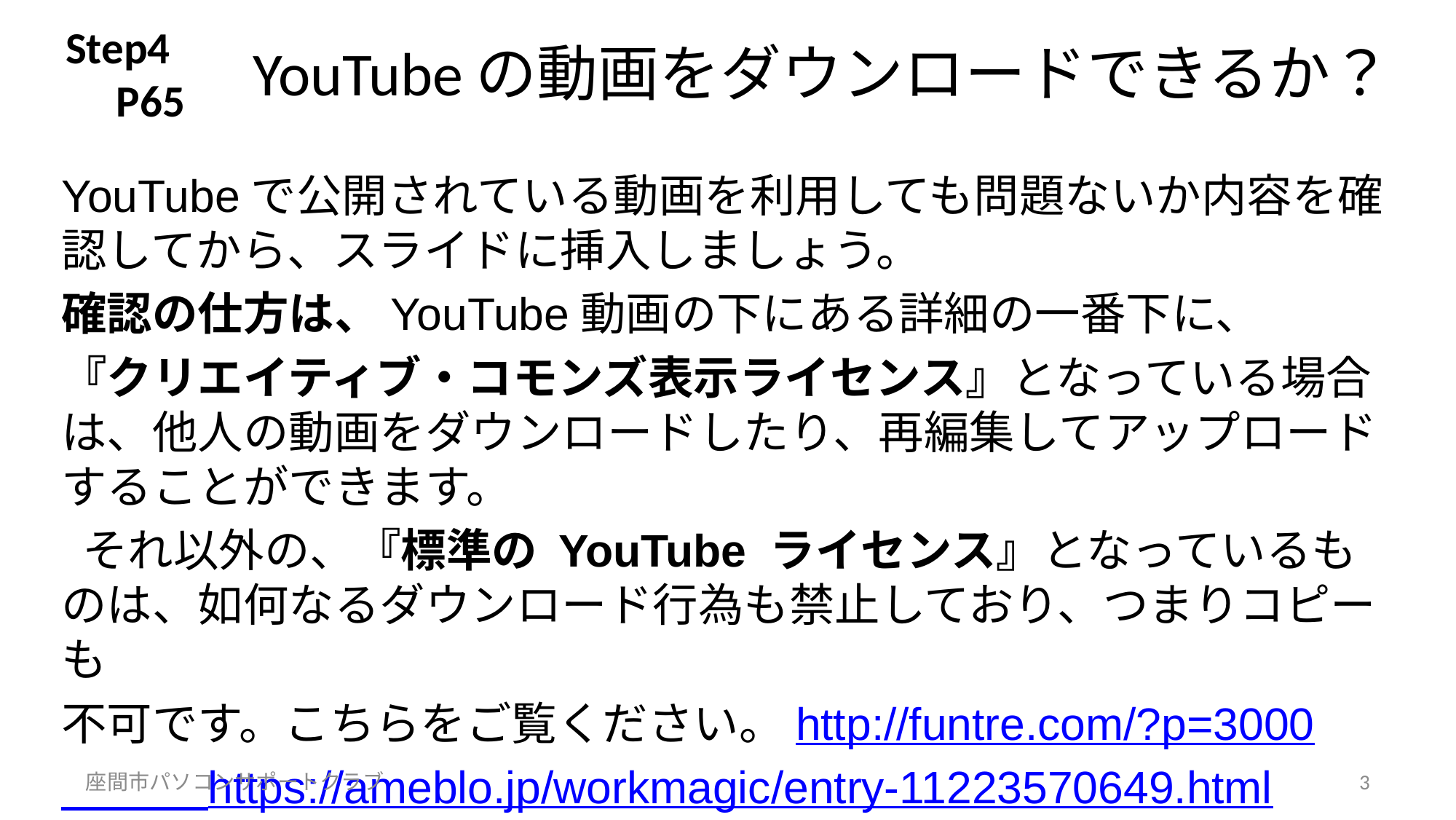

Step4
　P65
# YouTubeの動画をダウンロードできるか？
YouTubeで公開されている動画を利用しても問題ないか内容を確認してから、スライドに挿入しましょう。
確認の仕方は、YouTube動画の下にある詳細の一番下に、
『クリエイティブ・コモンズ表示ライセンス』となっている場合は、他人の動画をダウンロードしたり、再編集してアップロードすることができます。
 それ以外の、『標準の YouTube ライセンス』となっているものは、如何なるダウンロード行為も禁止しており、つまりコピーも
不可です。こちらをご覧ください。http://funtre.com/?p=3000
　　　 https://ameblo.jp/workmagic/entry-11223570649.html

座間市パソコンサポートクラブ
3